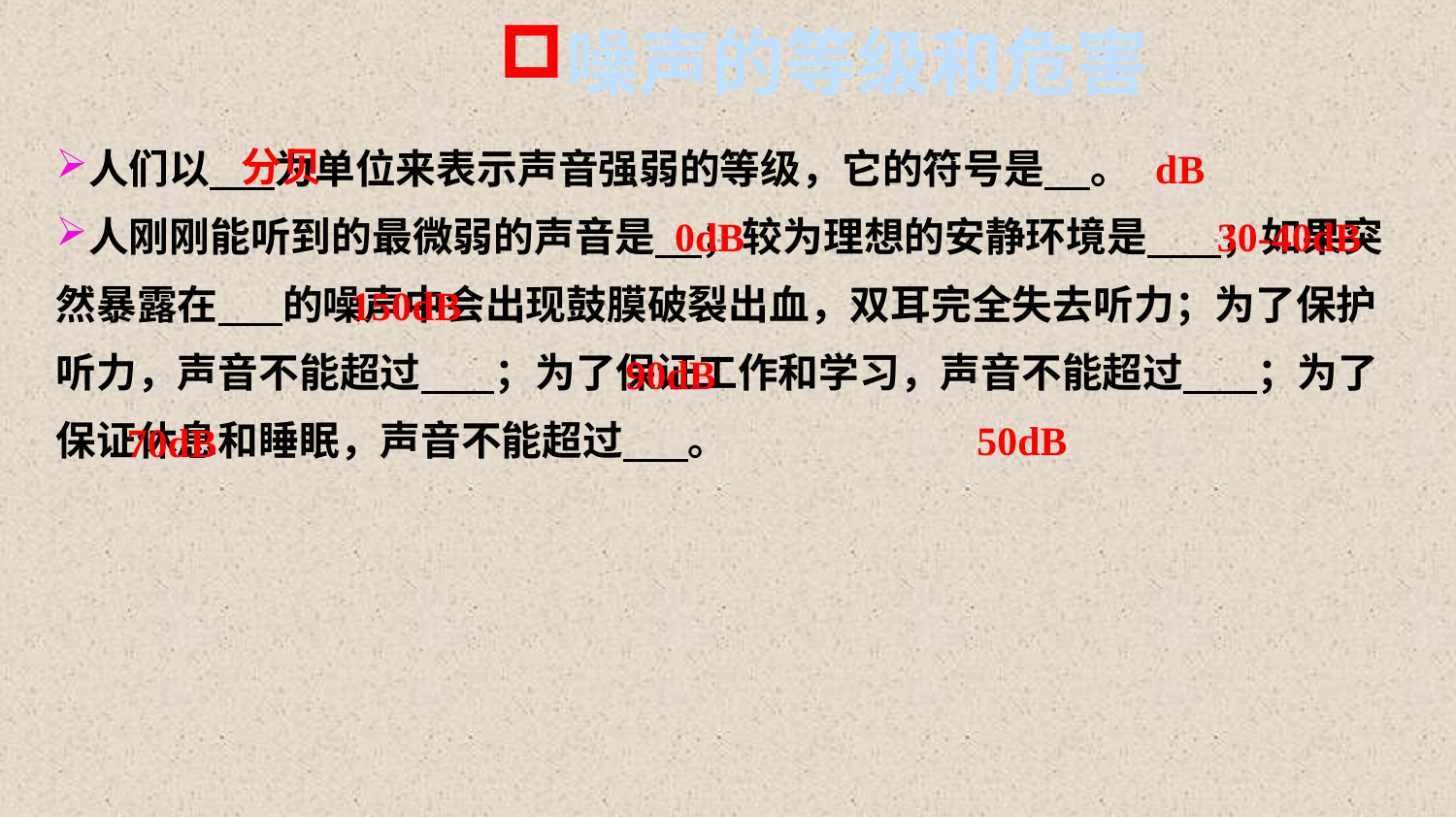

噪声的等级和危害
分贝
人们以       为单位来表示声音强弱的等级，它的符号是     。
人刚刚能听到的最微弱的声音是     ；较为理想的安静环境是        ；如果突然暴露在       的噪声中会出现鼓膜破裂出血，双耳完全失去听力；为了保护听力，声音不能超过        ；为了保证工作和学习，声音不能超过        ；为了保证休息和睡眠，声音不能超过       。
dB
0dB
30-40dB
150dB
90dB
50dB
70dB